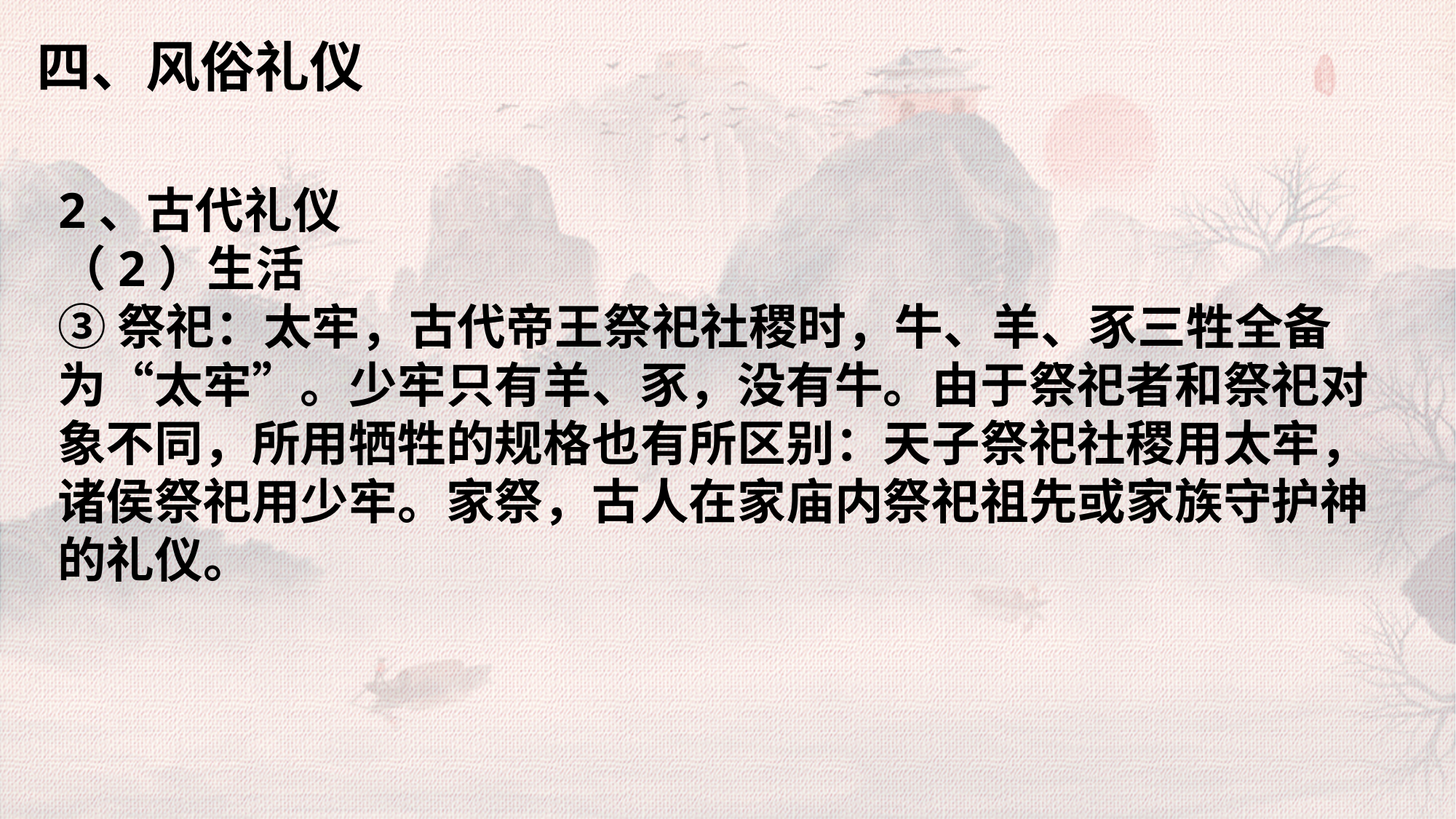

四、风俗礼仪
2、古代礼仪
（2）生活
③祭祀：太牢，古代帝王祭祀社稷时，牛、羊、豕三牲全备为“太牢”。少牢只有羊、豕，没有牛。由于祭祀者和祭祀对象不同，所用牺牲的规格也有所区别：天子祭祀社稷用太牢，诸侯祭祀用少牢。家祭，古人在家庙内祭祀祖先或家族守护神的礼仪。